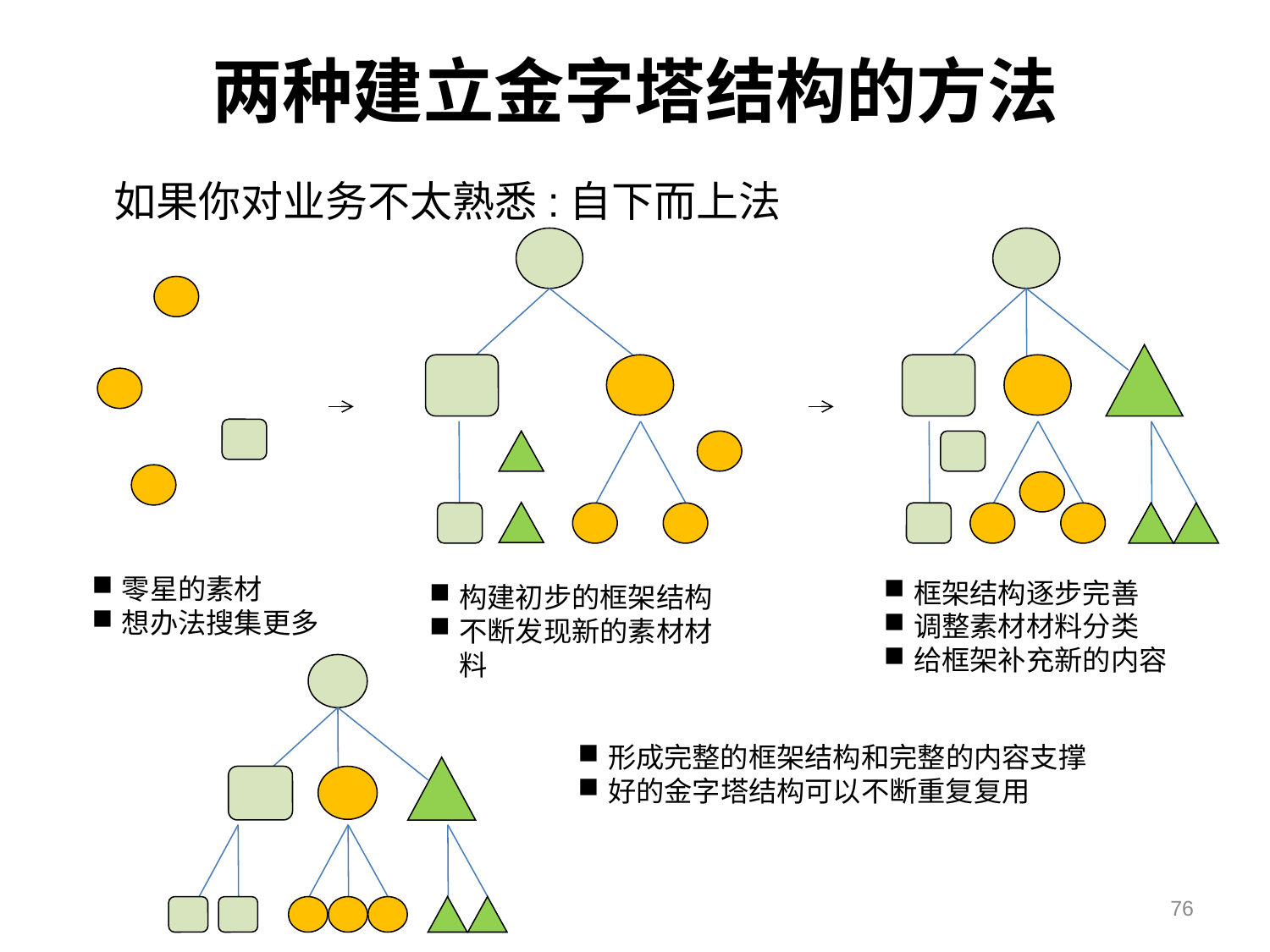

两种建立金字塔结构的方法
如果你对业务不太熟悉:自下而上法

零星的素材
想办法搜集更多
框架结构逐步完善
调整素材材料分类
给框架补充新的内容
构建初步的框架结构
不断发现新的素材材料

形成完整的框架结构和完整的内容支撑
好的金字塔结构可以不断重复复用
76